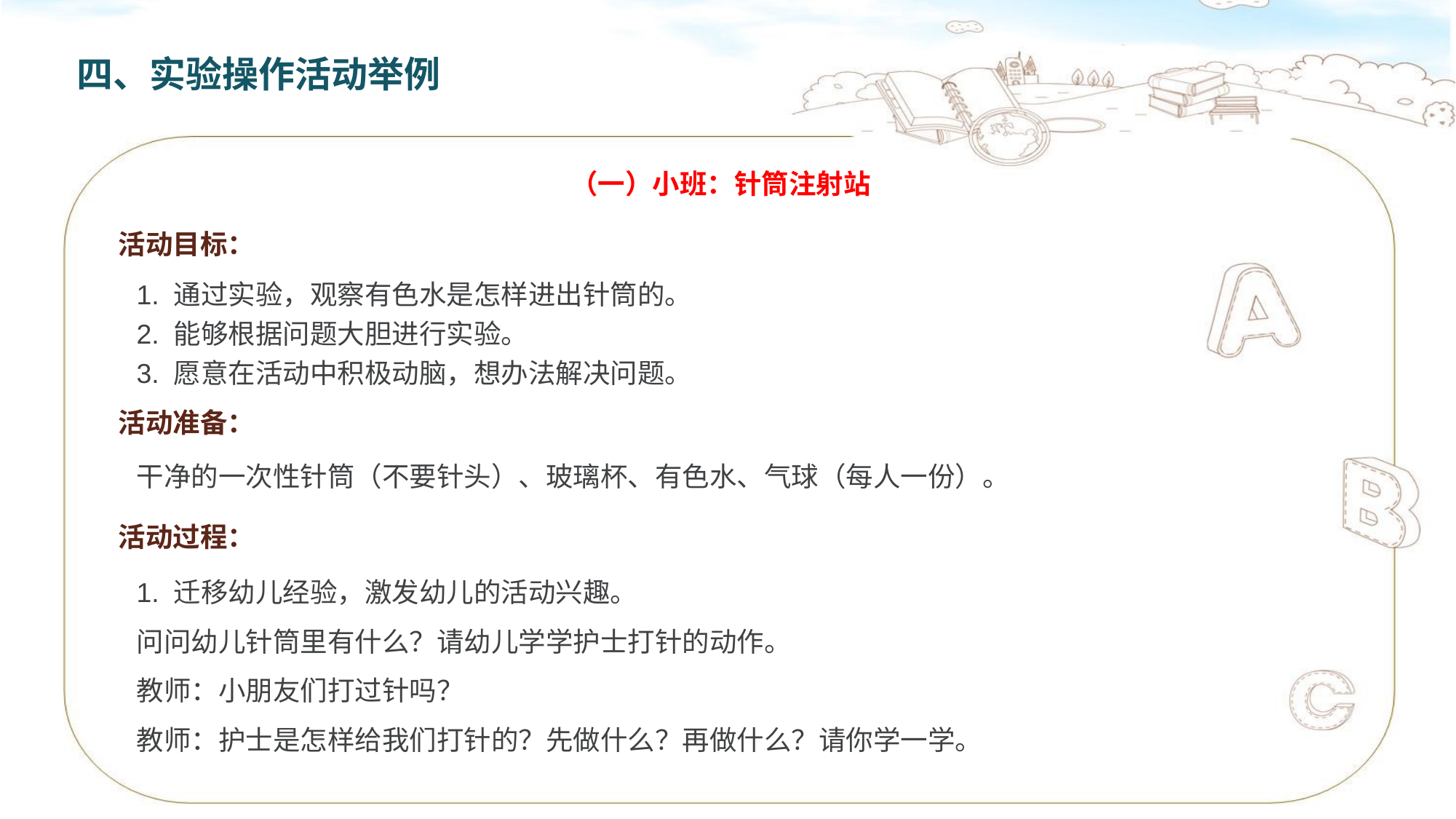

四、实验操作活动举例
（一）小班：针筒注射站
活动目标：
1. 通过实验，观察有色水是怎样进出针筒的。
2. 能够根据问题大胆进行实验。
3. 愿意在活动中积极动脑，想办法解决问题。
活动准备：
干净的一次性针筒（不要针头）、玻璃杯、有色水、气球（每人一份）。
活动过程：
1. 迁移幼儿经验，激发幼儿的活动兴趣。
问问幼儿针筒里有什么？请幼儿学学护士打针的动作。
教师：小朋友们打过针吗？
教师：护士是怎样给我们打针的？先做什么？再做什么？请你学一学。